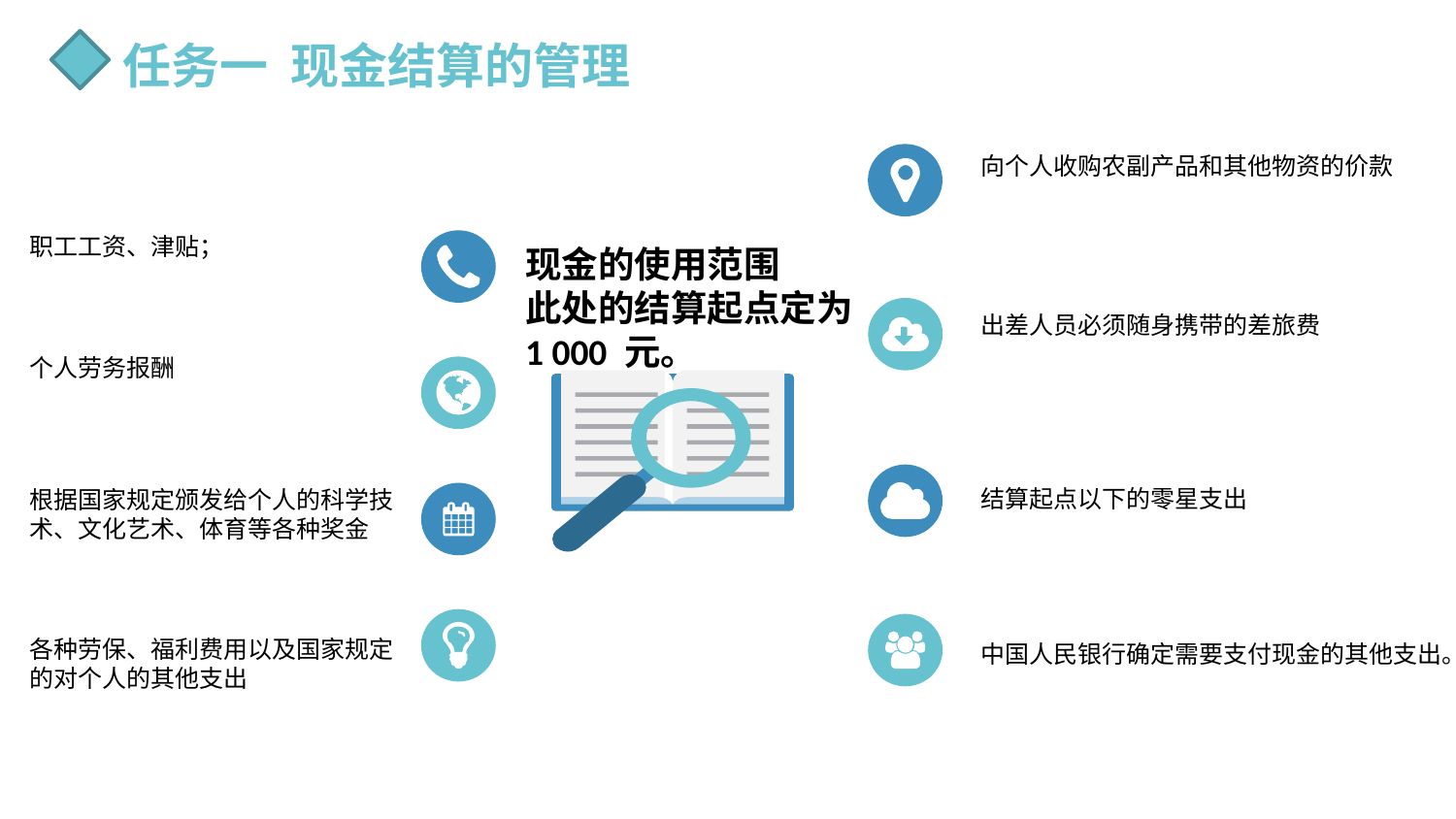

任务一  现金结算的管理

向个人收购农副产品和其他物资的价款
职工工资、津贴；

现金的使用范围
此处的结算起点定为 1 000 元。
出差人员必须随身携带的差旅费
个人劳务报酬

结算起点以下的零星支出
根据国家规定颁发给个人的科学技术、文化艺术、体育等各种奖金
各种劳保、福利费用以及国家规定的对个人的其他支出
中国人民银行确定需要支付现金的其他支出。